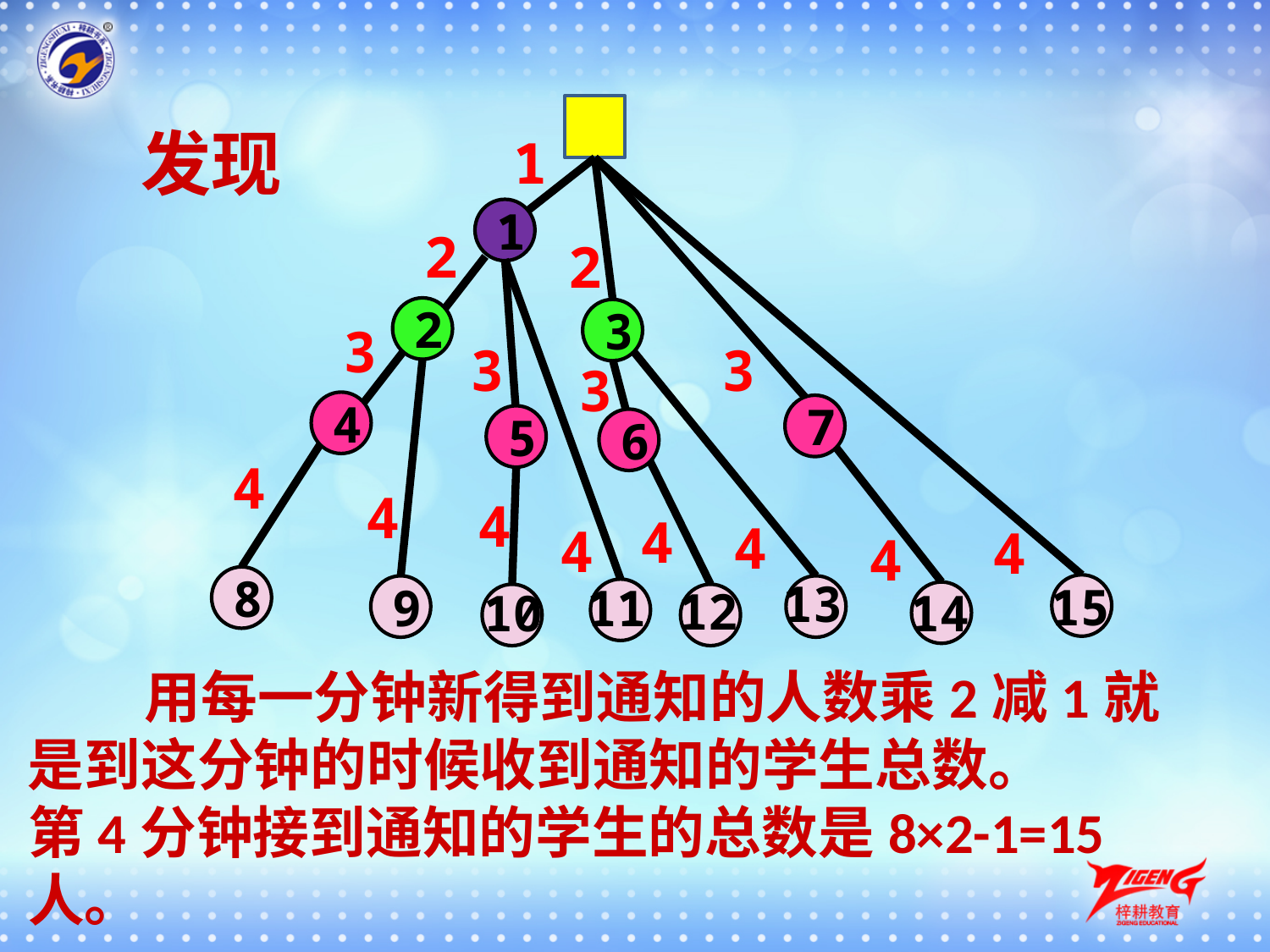

发现
1
1
2
2
2
3
3
3
3
3
4
7
5
6
4
4
4
4
4
4
4
4
13
8
15
11
12

9
10

14

        用每一分钟新得到通知的人数乘2减1就是到这分钟的时候收到通知的学生总数。
第4分钟接到通知的学生的总数是8×2-1=15人。